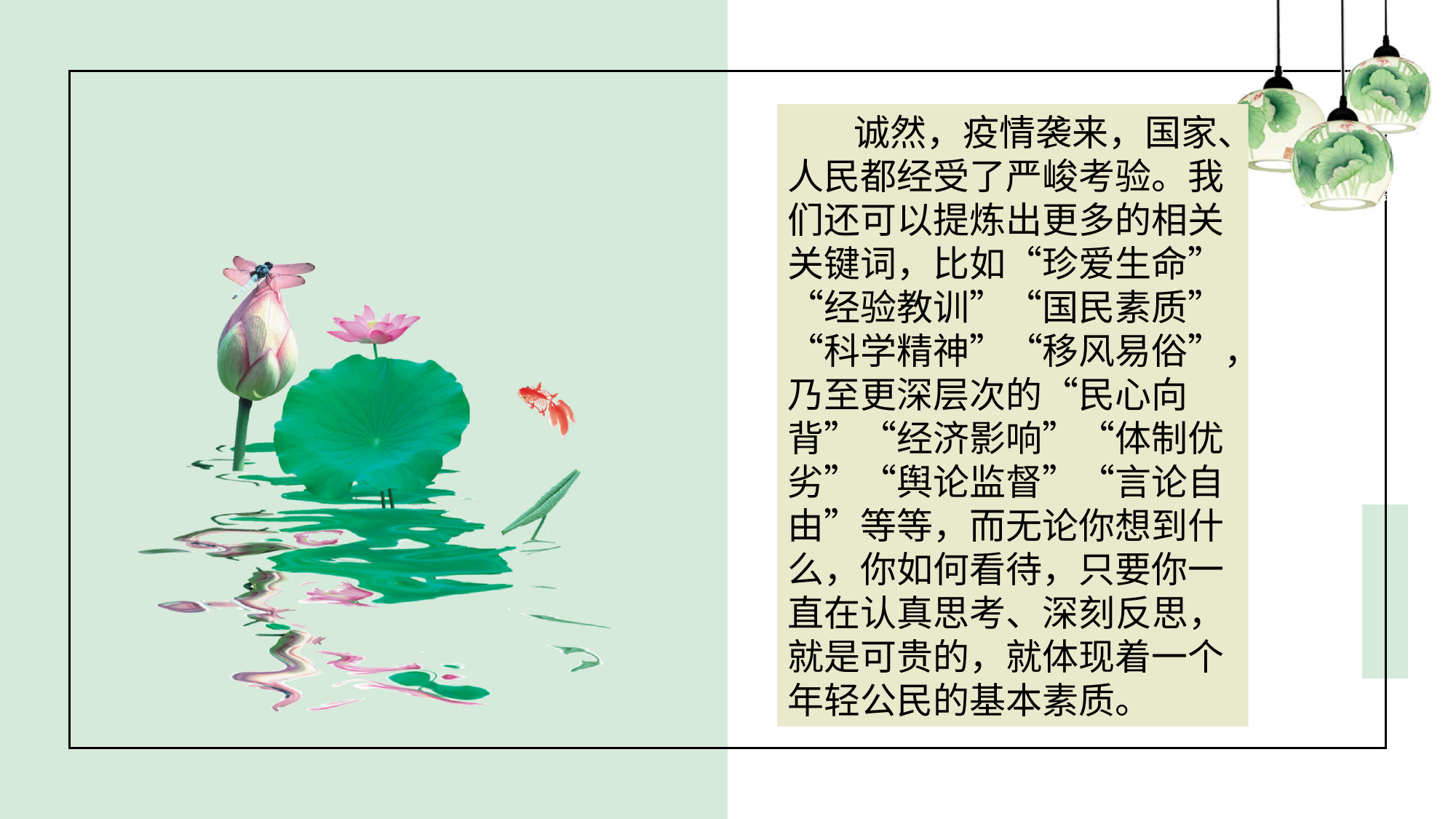

诚然，疫情袭来，国家、人民都经受了严峻考验。我们还可以提炼出更多的相关关键词，比如“珍爱生命”“经验教训”“国民素质”“科学精神”“移风易俗”，乃至更深层次的“民心向背”“经济影响”“体制优劣”“舆论监督”“言论自由”等等，而无论你想到什么，你如何看待，只要你一直在认真思考、深刻反思，就是可贵的，就体现着一个年轻公民的基本素质。